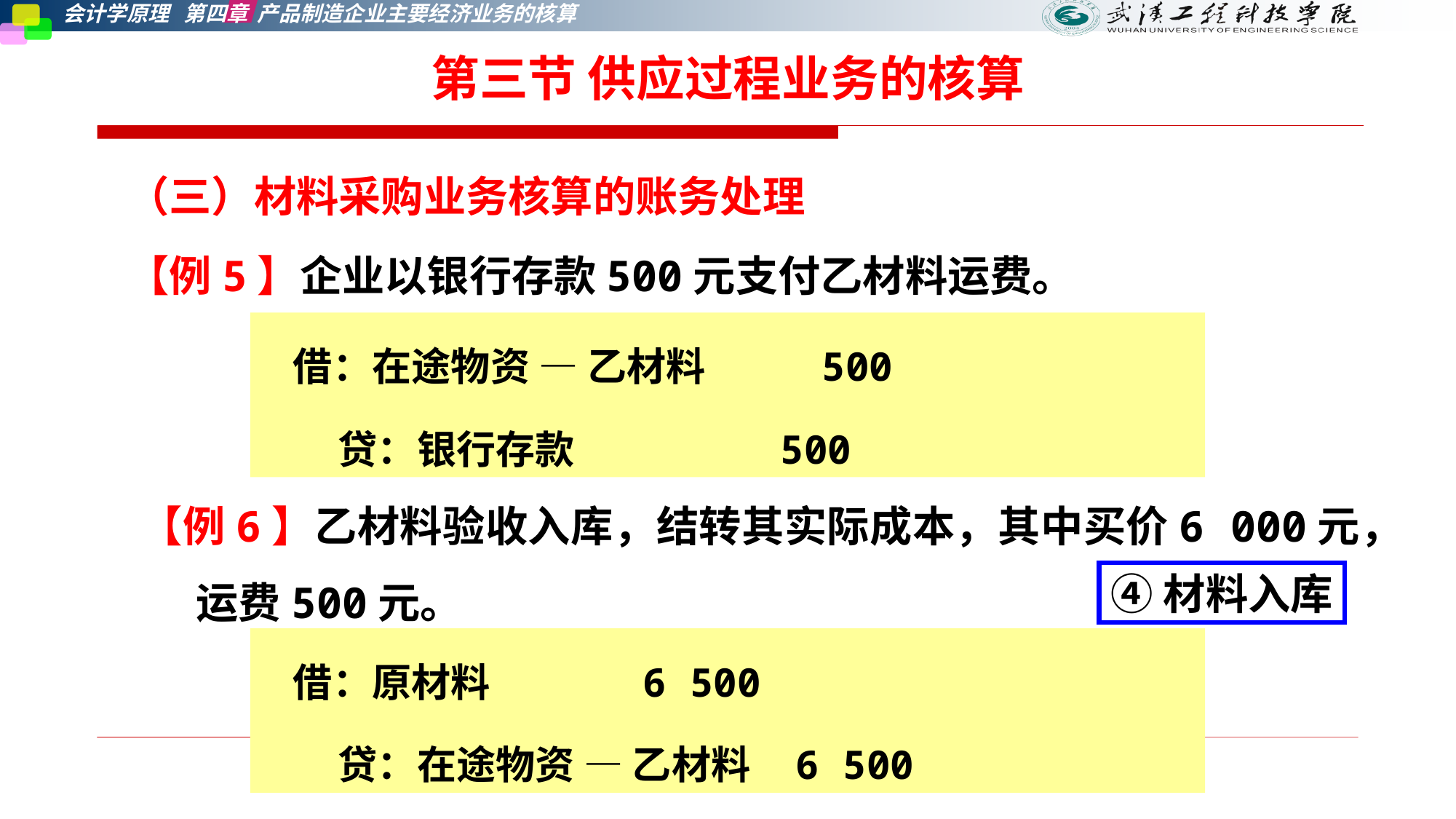

第三节 供应过程业务的核算
（三）材料采购业务核算的账务处理
【例5】企业以银行存款500元支付乙材料运费。
借：在途物资 — 乙材料            500
    贷：银行存款                      500
【例6】乙材料验收入库，结转其实际成本，其中买价6 000元，运费500元。
④材料入库
借：原材料                6 500
    贷：在途物资 — 乙材料    6 500